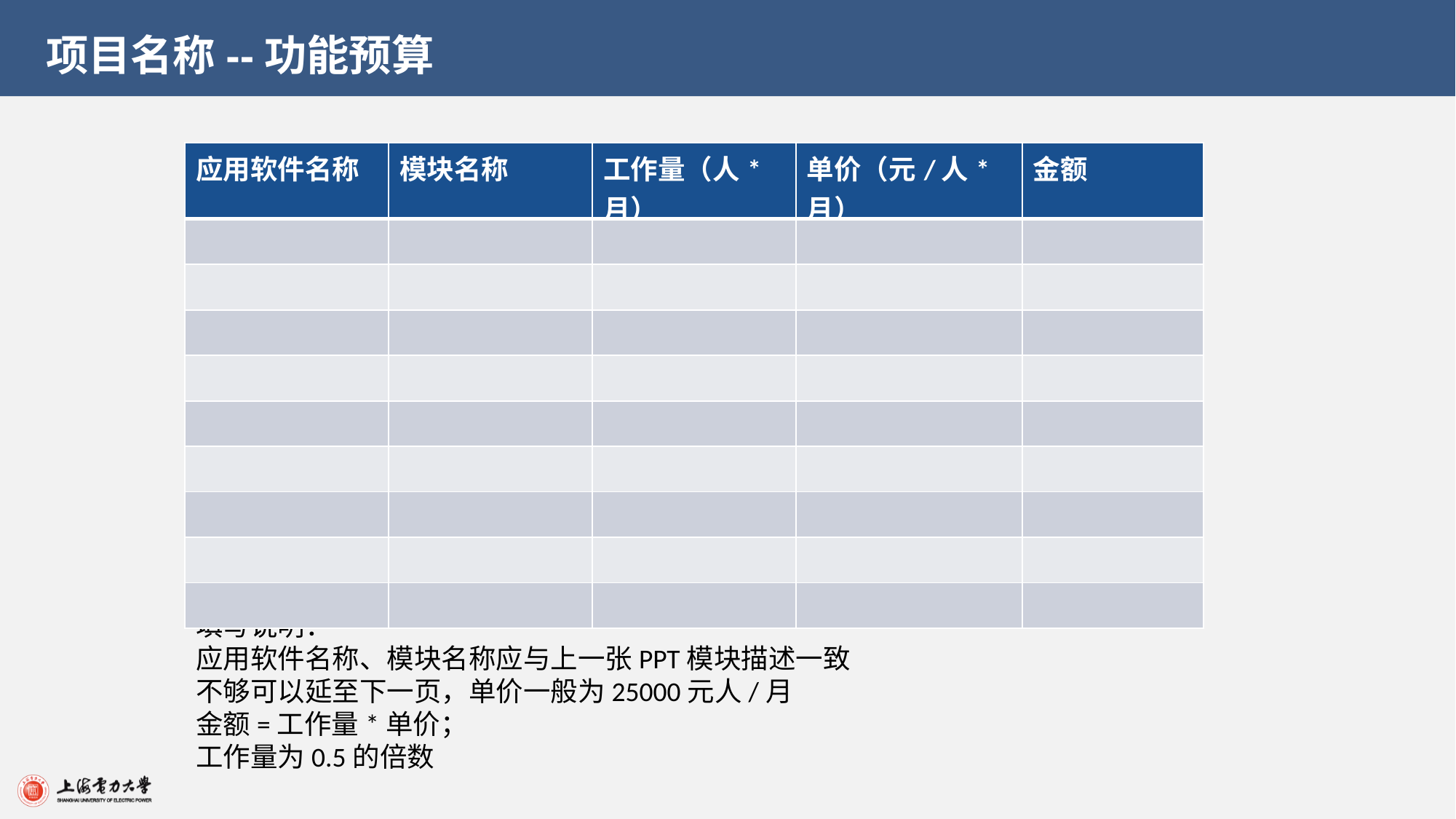

项目名称--功能预算
| 应用软件名称 | 模块名称 | 工作量（人\*月） | 单价（元/人\*月） | 金额 |
| --- | --- | --- | --- | --- |
|  |  |  |  |  |
|  |  |  |  |  |
|  |  |  |  |  |
|  |  |  |  |  |
|  |  |  |  |  |
|  |  |  |  |  |
|  |  |  |  |  |
|  |  |  |  |  |
|  |  |  |  |  |
填写说明：
应用软件名称、模块名称应与上一张PPT模块描述一致
不够可以延至下一页，单价一般为25000元人/月
金额=工作量*单价；
工作量为0.5的倍数